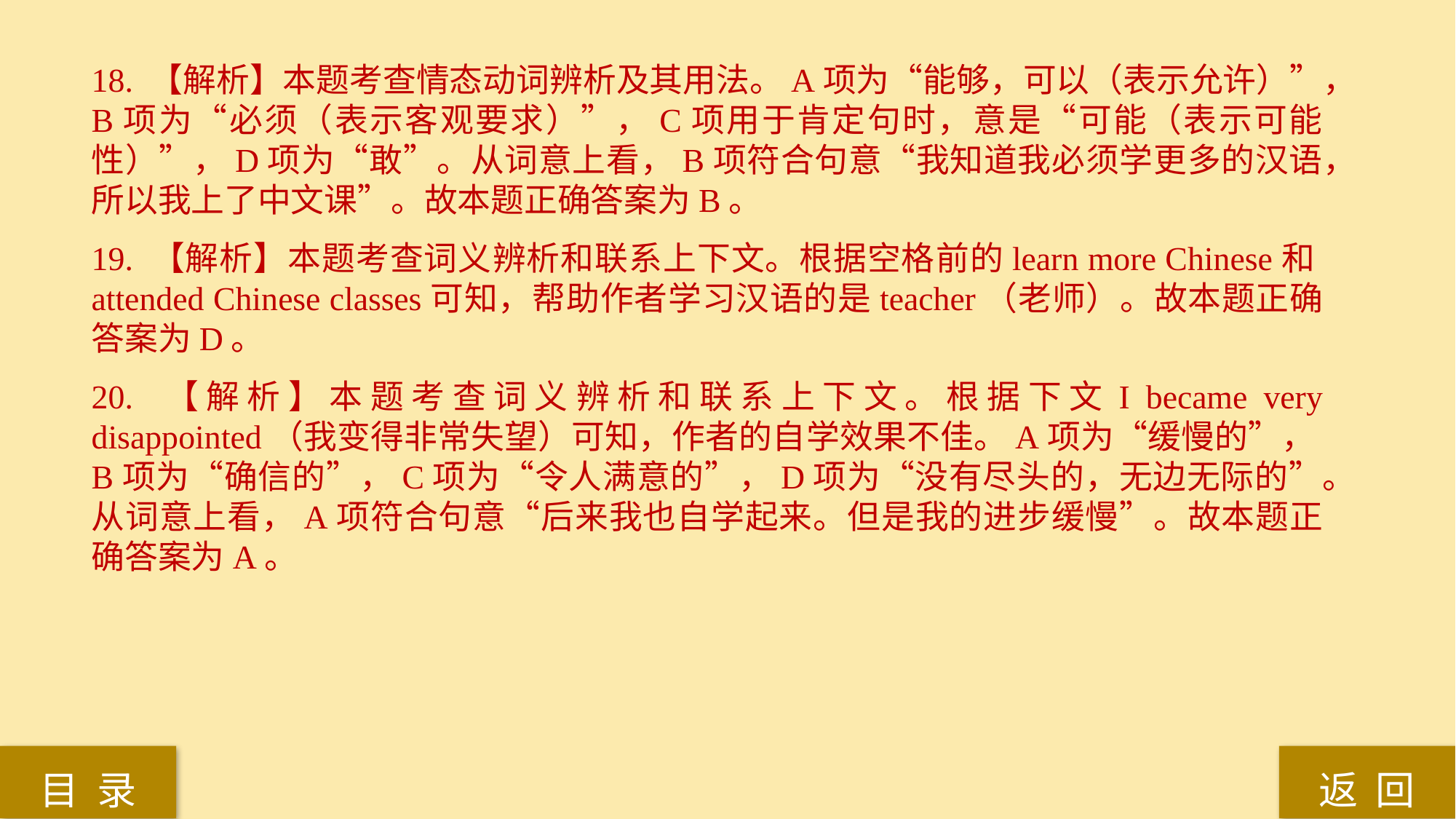

18. 【解析】本题考查情态动词辨析及其用法。A项为“能够，可以（表示允许）”，B项为“必须（表示客观要求）”，C项用于肯定句时，意是“可能（表示可能性）”，D项为“敢”。从词意上看，B项符合句意“我知道我必须学更多的汉语，所以我上了中文课”。故本题正确答案为B。
19. 【解析】本题考查词义辨析和联系上下文。根据空格前的learn more Chinese和attended Chinese classes可知，帮助作者学习汉语的是teacher（老师）。故本题正确答案为D。
20. 【解析】本题考查词义辨析和联系上下文。根据下文I became very disappointed（我变得非常失望）可知，作者的自学效果不佳。A项为“缓慢的”，B项为“确信的”，C项为“令人满意的”，D项为“没有尽头的，无边无际的”。从词意上看，A项符合句意“后来我也自学起来。但是我的进步缓慢”。故本题正确答案为A。
返  回